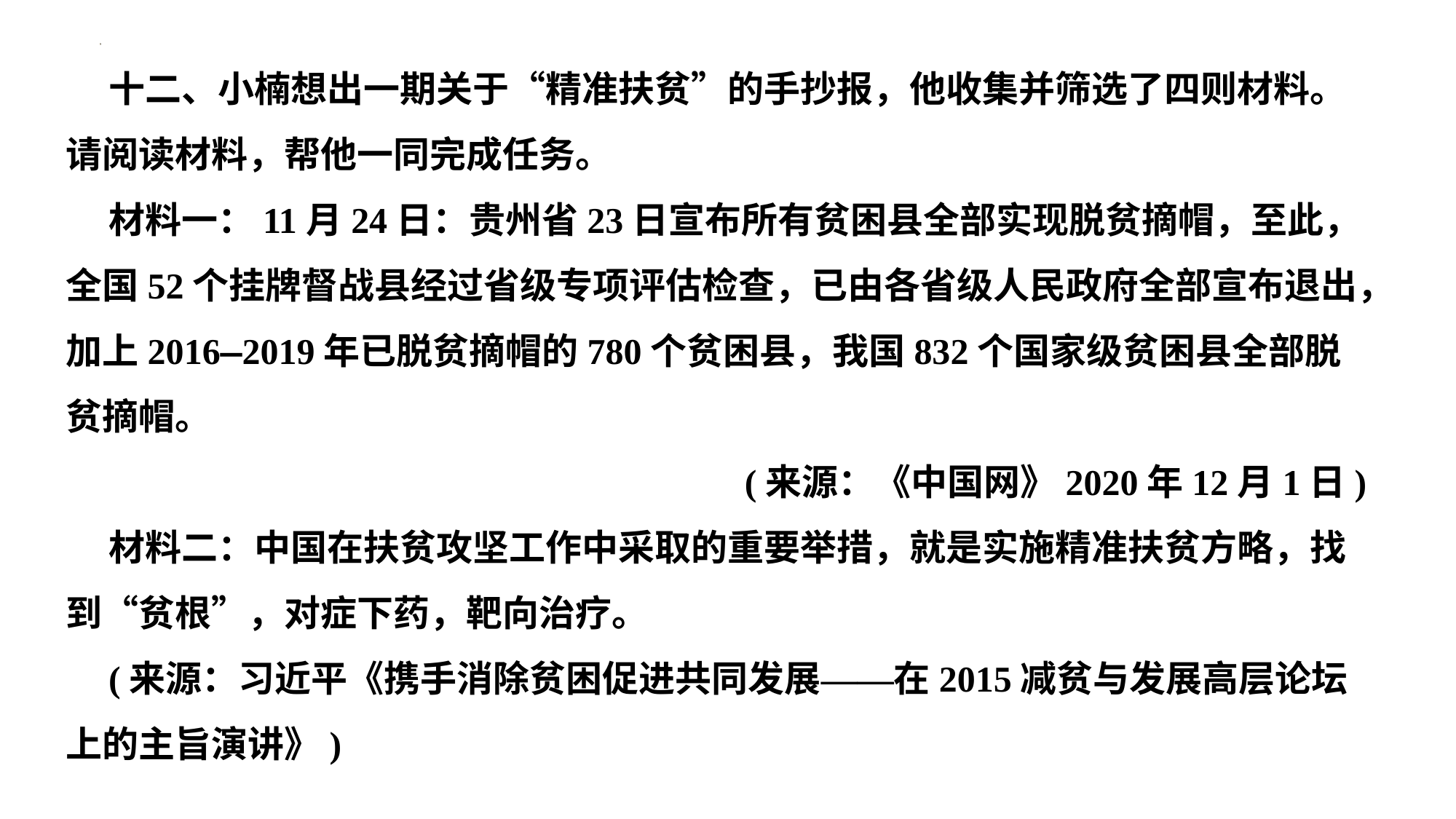

十二、小楠想出一期关于“精准扶贫”的手抄报，他收集并筛选了四则材料。请阅读材料，帮他一同完成任务。
材料一：11月24日：贵州省23日宣布所有贫困县全部实现脱贫摘帽，至此，全国52个挂牌督战县经过省级专项评估检查，已由各省级人民政府全部宣布退出，加上2016—2019年已脱贫摘帽的780个贫困县，我国832个国家级贫困县全部脱贫摘帽。
(来源：《中国网》2020年12月1日)
材料二：中国在扶贫攻坚工作中采取的重要举措，就是实施精准扶贫方略，找到“贫根”，对症下药，靶向治疗。
(来源：习近平《携手消除贫困促进共同发展——在2015减贫与发展高层论坛上的主旨演讲》)